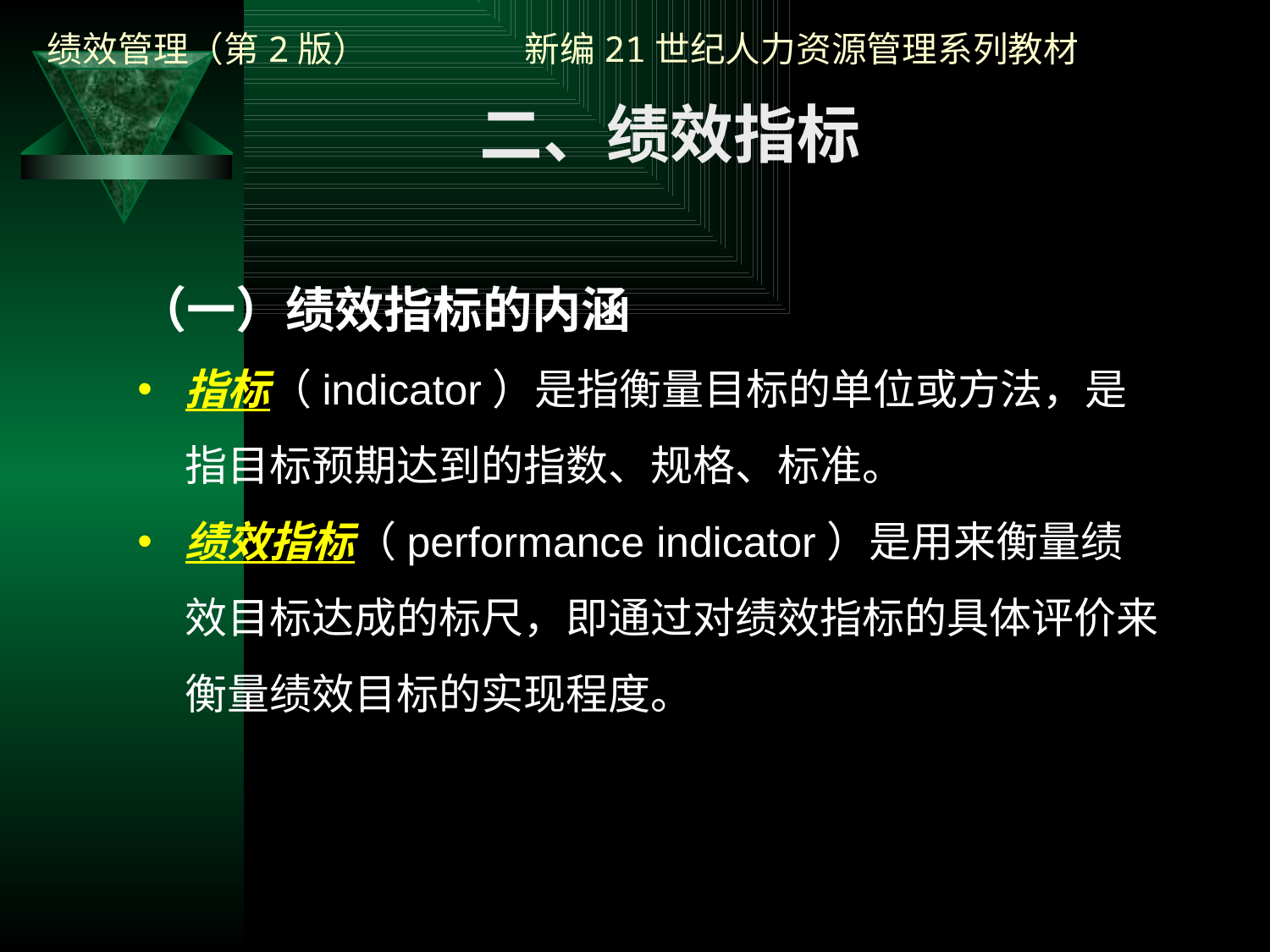

二、绩效指标
（一）绩效指标的内涵
指标（indicator）是指衡量目标的单位或方法，是指目标预期达到的指数、规格、标准。
绩效指标（performance indicator）是用来衡量绩效目标达成的标尺，即通过对绩效指标的具体评价来衡量绩效目标的实现程度。